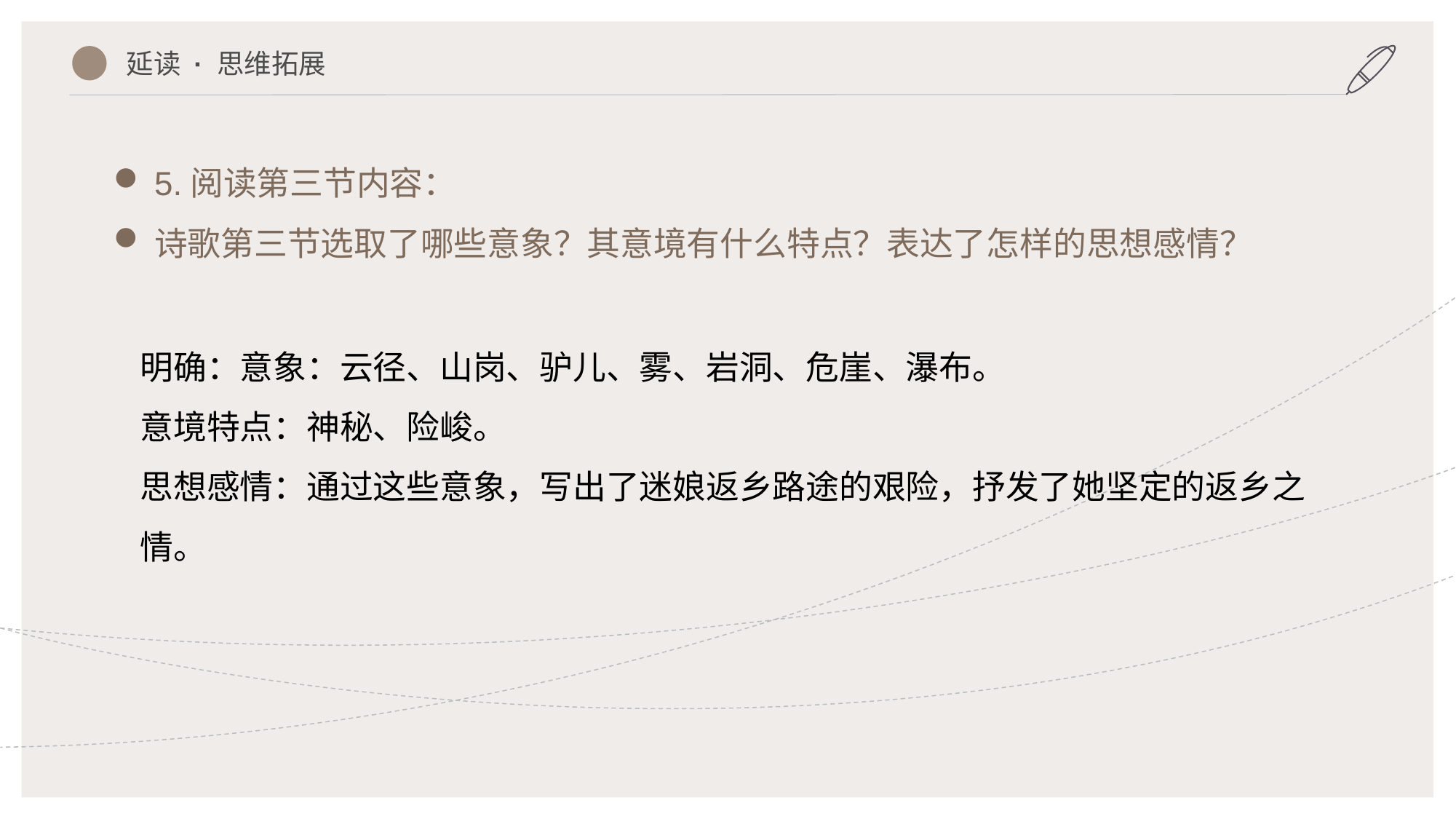

延读 · 思维拓展

5.阅读第三节内容：
诗歌第三节选取了哪些意象？其意境有什么特点？表达了怎样的思想感情？

明确：意象：云径、山岗、驴儿、雾、岩洞、危崖、瀑布。
意境特点：神秘、险峻。
思想感情：通过这些意象，写出了迷娘返乡路途的艰险，抒发了她坚定的返乡之情。